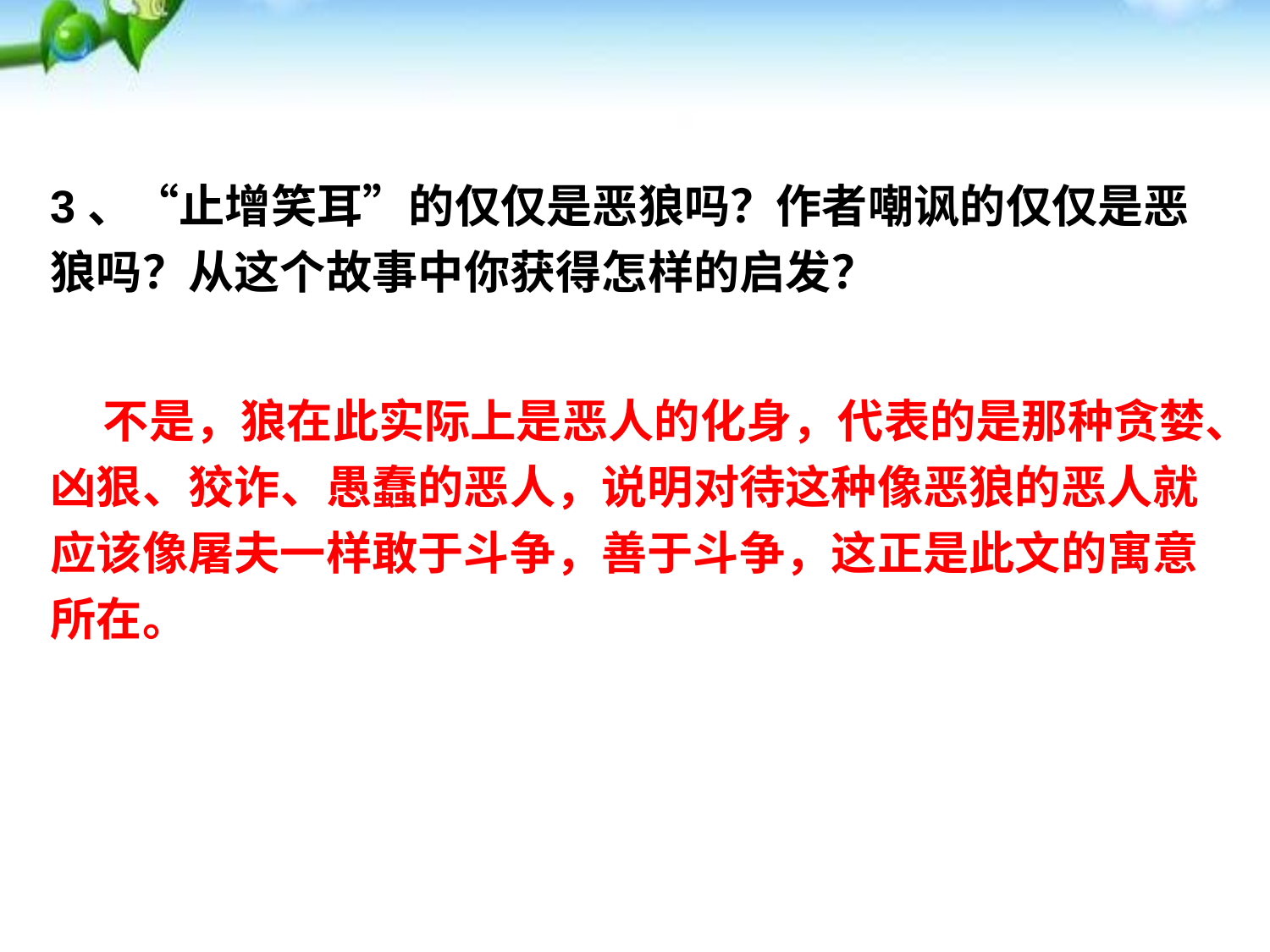

3、“止增笑耳”的仅仅是恶狼吗？作者嘲讽的仅仅是恶狼吗？从这个故事中你获得怎样的启发？
    不是，狼在此实际上是恶人的化身，代表的是那种贪婪、凶狠、狡诈、愚蠢的恶人，说明对待这种像恶狼的恶人就应该像屠夫一样敢于斗争，善于斗争，这正是此文的寓意所在。